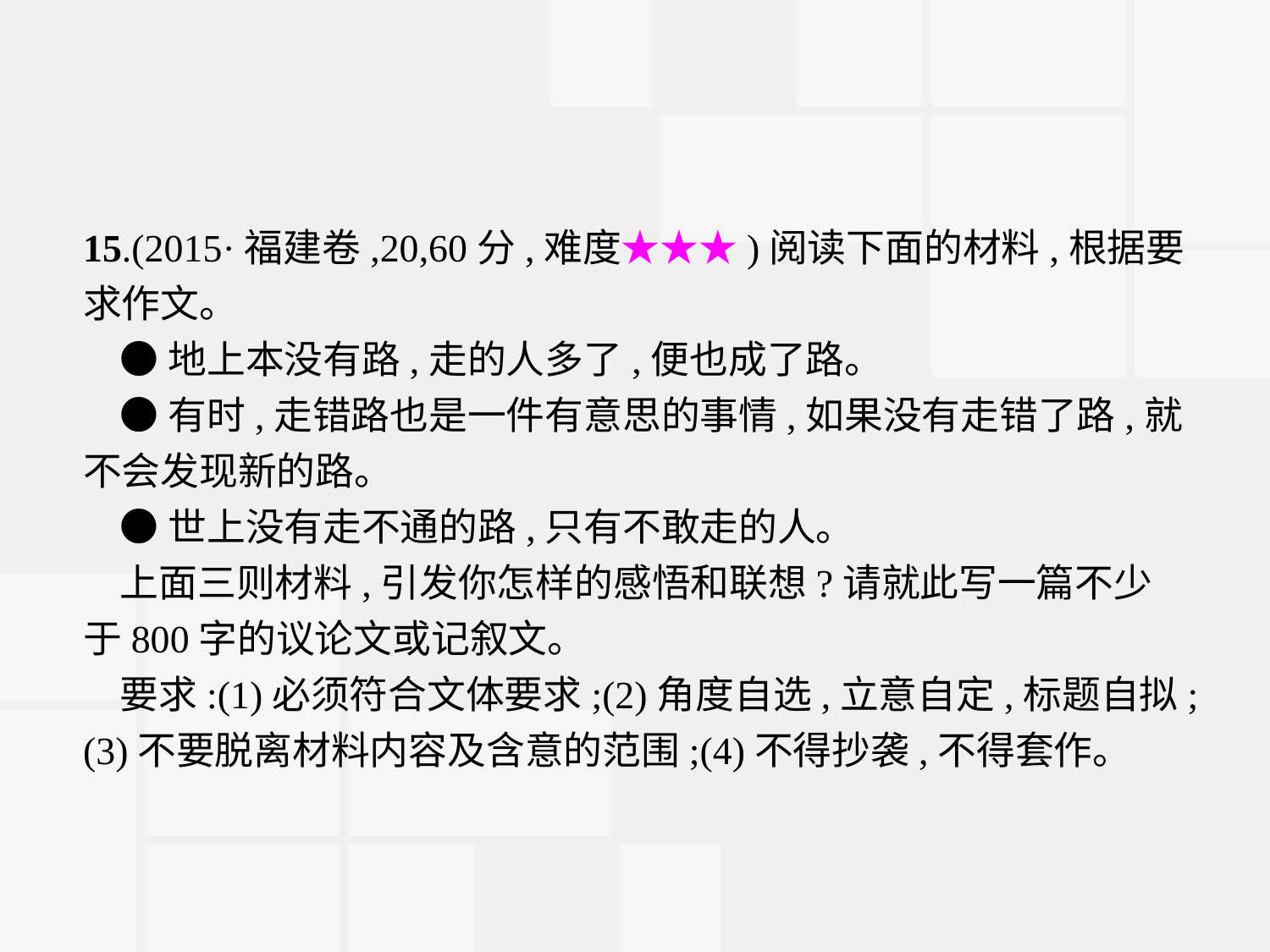

15.(2015·福建卷,20,60分,难度★★★)阅读下面的材料,根据要求作文。
●地上本没有路,走的人多了,便也成了路。
●有时,走错路也是一件有意思的事情,如果没有走错了路,就不会发现新的路。
●世上没有走不通的路,只有不敢走的人。
上面三则材料,引发你怎样的感悟和联想?请就此写一篇不少于800字的议论文或记叙文。
要求:(1)必须符合文体要求;(2)角度自选,立意自定,标题自拟;(3)不要脱离材料内容及含意的范围;(4)不得抄袭,不得套作。